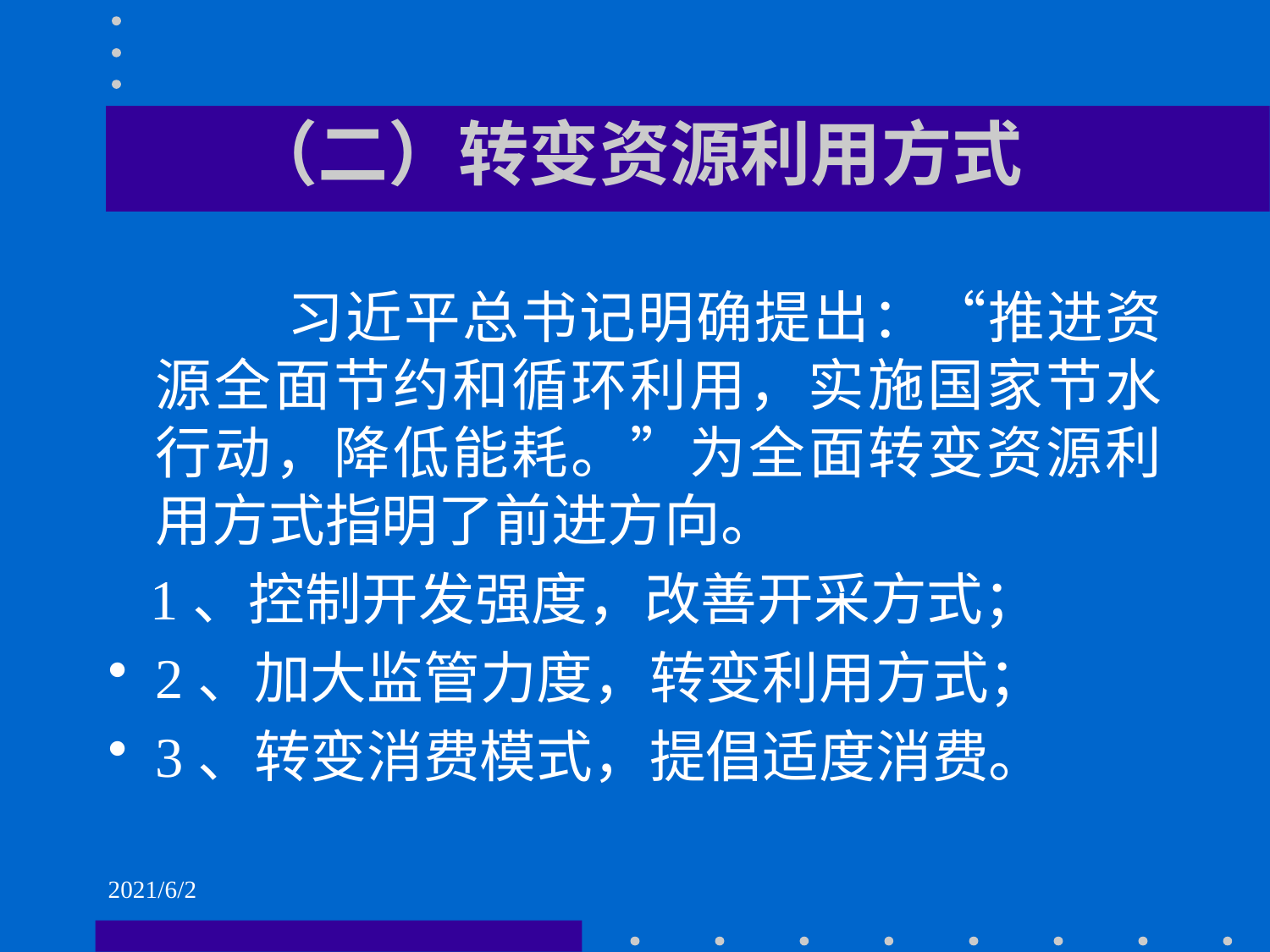

# （二）转变资源利用方式
        习近平总书记明确提出：“推进资源全面节约和循环利用，实施国家节水行动，降低能耗。”为全面转变资源利用方式指明了前进方向。
   1、控制开发强度，改善开采方式；
2、加大监管力度，转变利用方式；
3、转变消费模式，提倡适度消费。
2021/6/2